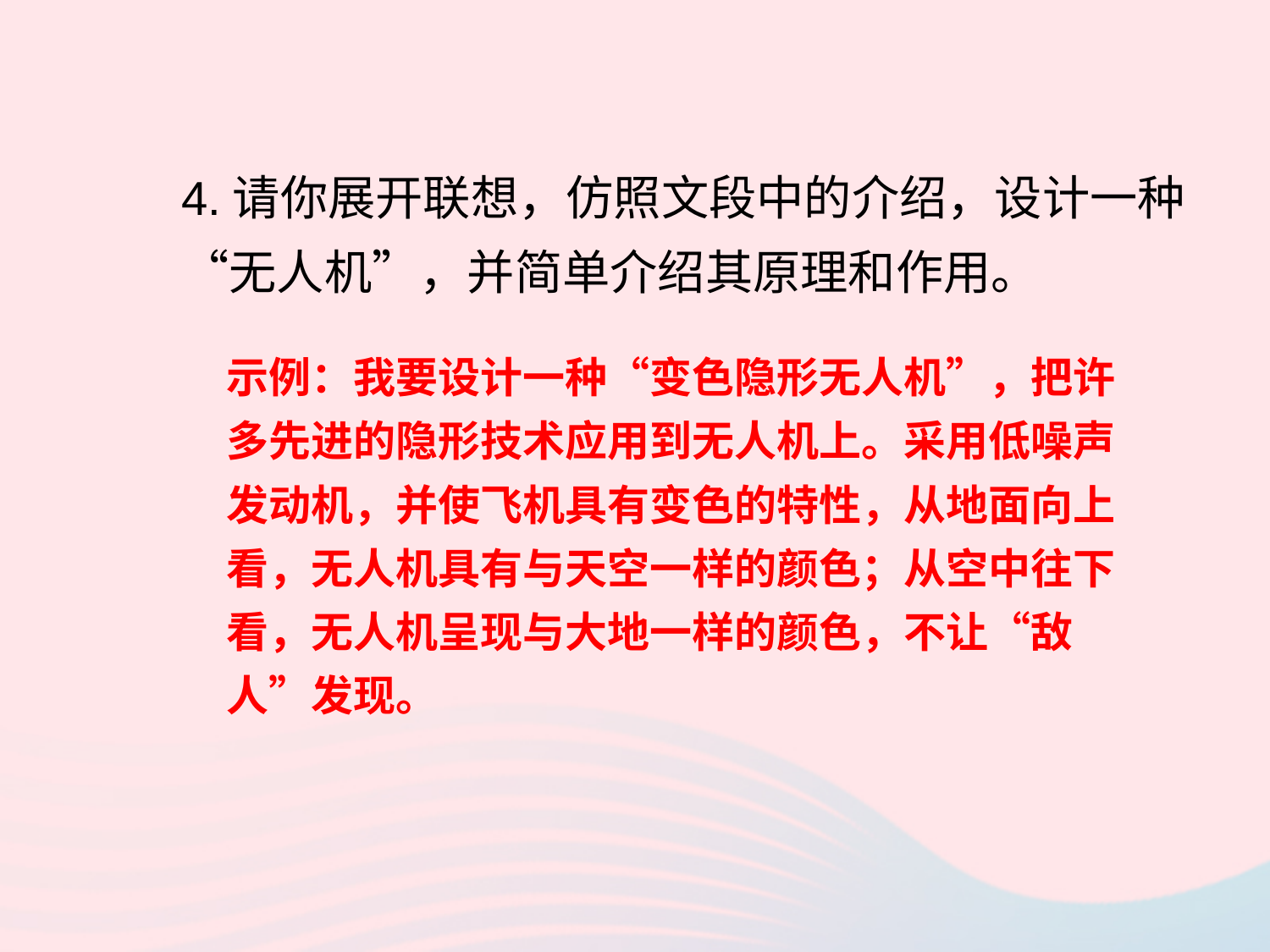

4.请你展开联想，仿照文段中的介绍，设计一种“无人机”，并简单介绍其原理和作用。
示例：我要设计一种“变色隐形无人机”，把许多先进的隐形技术应用到无人机上。采用低噪声发动机，并使飞机具有变色的特性，从地面向上看，无人机具有与天空一样的颜色；从空中往下看，无人机呈现与大地一样的颜色，不让“敌人”发现。